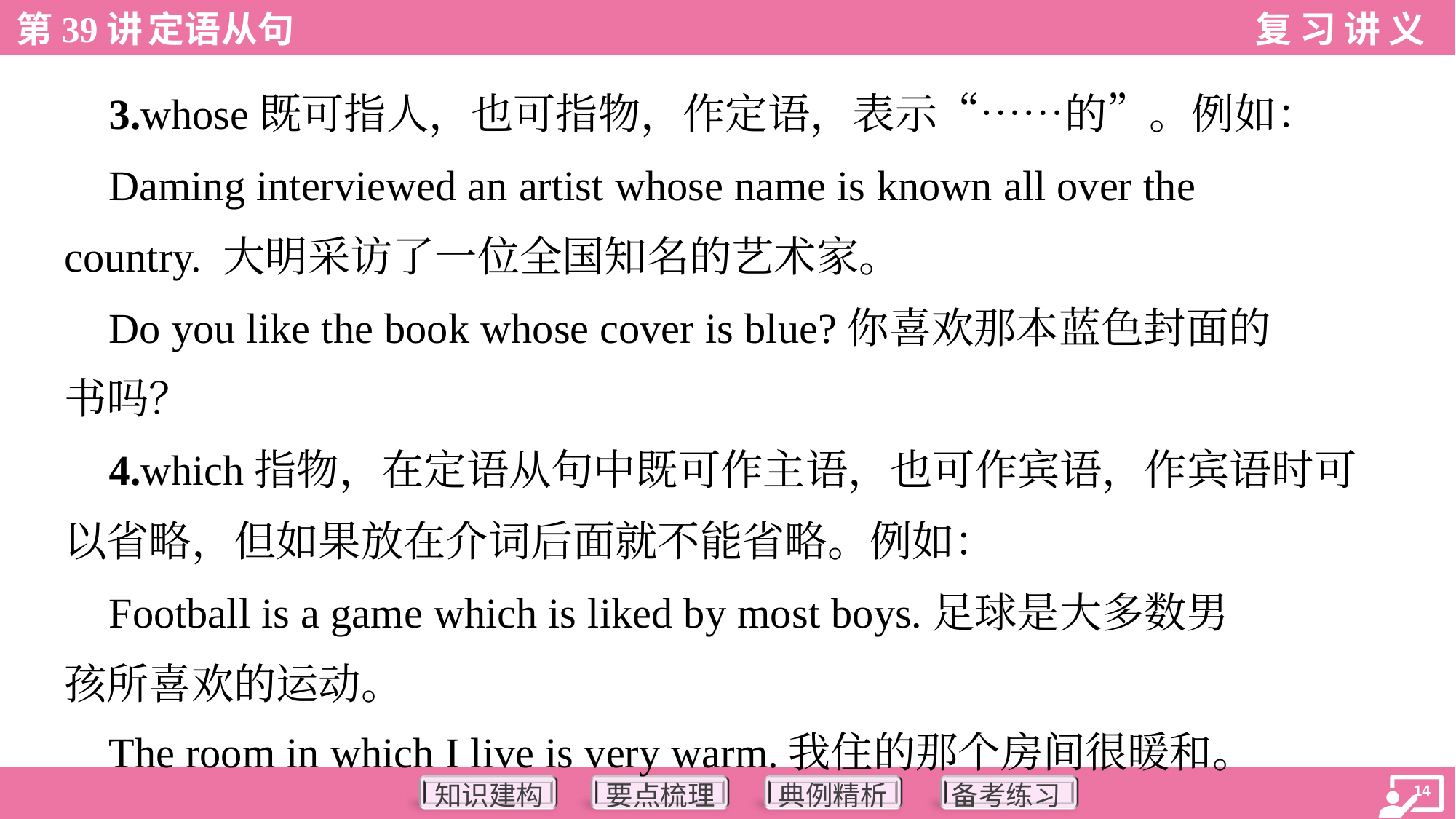

3.whose既可指人，也可指物，作定语，表示“……的”。例如：
    Daming interviewed an artist whose name is known all over the
country. 大明采访了一位全国知名的艺术家。
    Do you like the book whose cover is blue?你喜欢那本蓝色封面的
书吗？
    4.which指物，在定语从句中既可作主语，也可作宾语，作宾语时可
以省略，但如果放在介词后面就不能省略。例如：
    Football is a game which is liked by most boys.足球是大多数男
孩所喜欢的运动。
    The room in which I live is very warm.我住的那个房间很暖和。